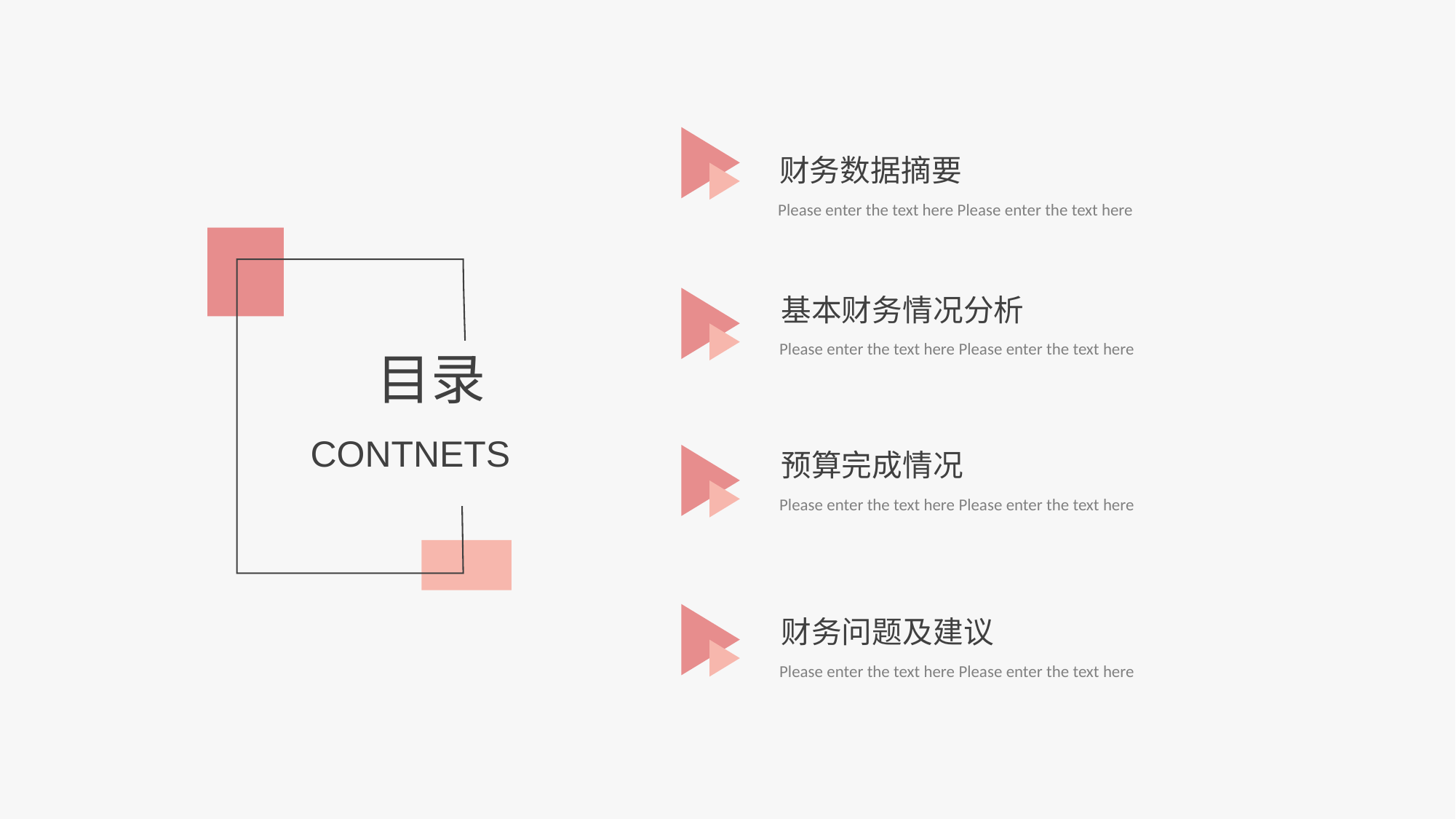

财务数据摘要

Please enter the text here Please enter the text here

基本财务情况分析

Please enter the text here Please enter the text here

目录
CONTNETS
预算完成情况

Please enter the text here Please enter the text here

财务问题及建议

Please enter the text here Please enter the text here